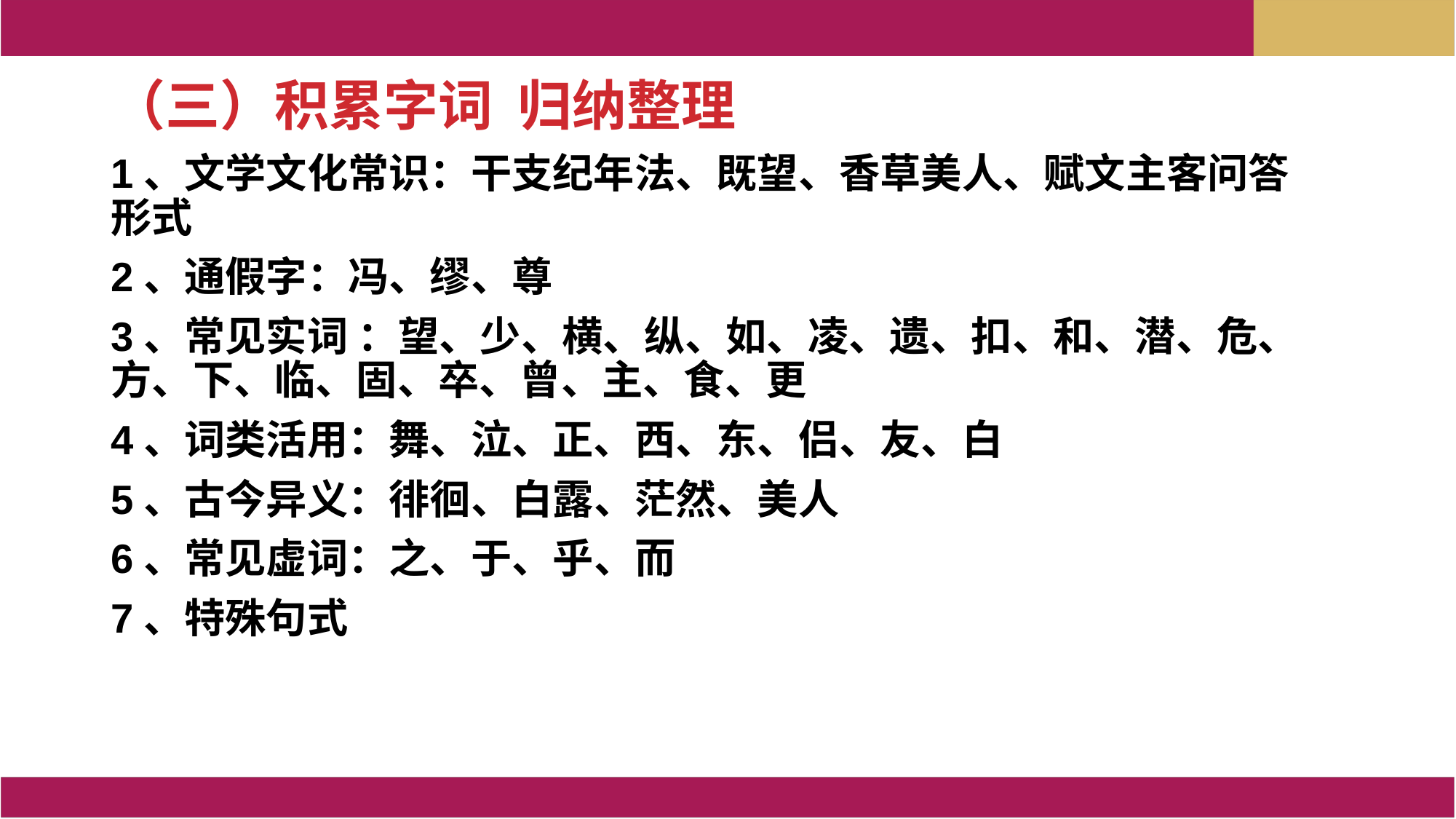

（三）积累字词  归纳整理
1、文学文化常识：干支纪年法、既望、香草美人、赋文主客问答形式
2、通假字：冯、缪、尊
3、常见实词 ：望、少、横、纵、如、凌、遗、扣、和、潜、危、方、下、临、固、卒、曾、主、食、更
4、词类活用：舞、泣、正、西、东、侣、友、白
5、古今异义：徘徊、白露、茫然、美人
6、常见虚词：之、于、乎、而
7、特殊句式